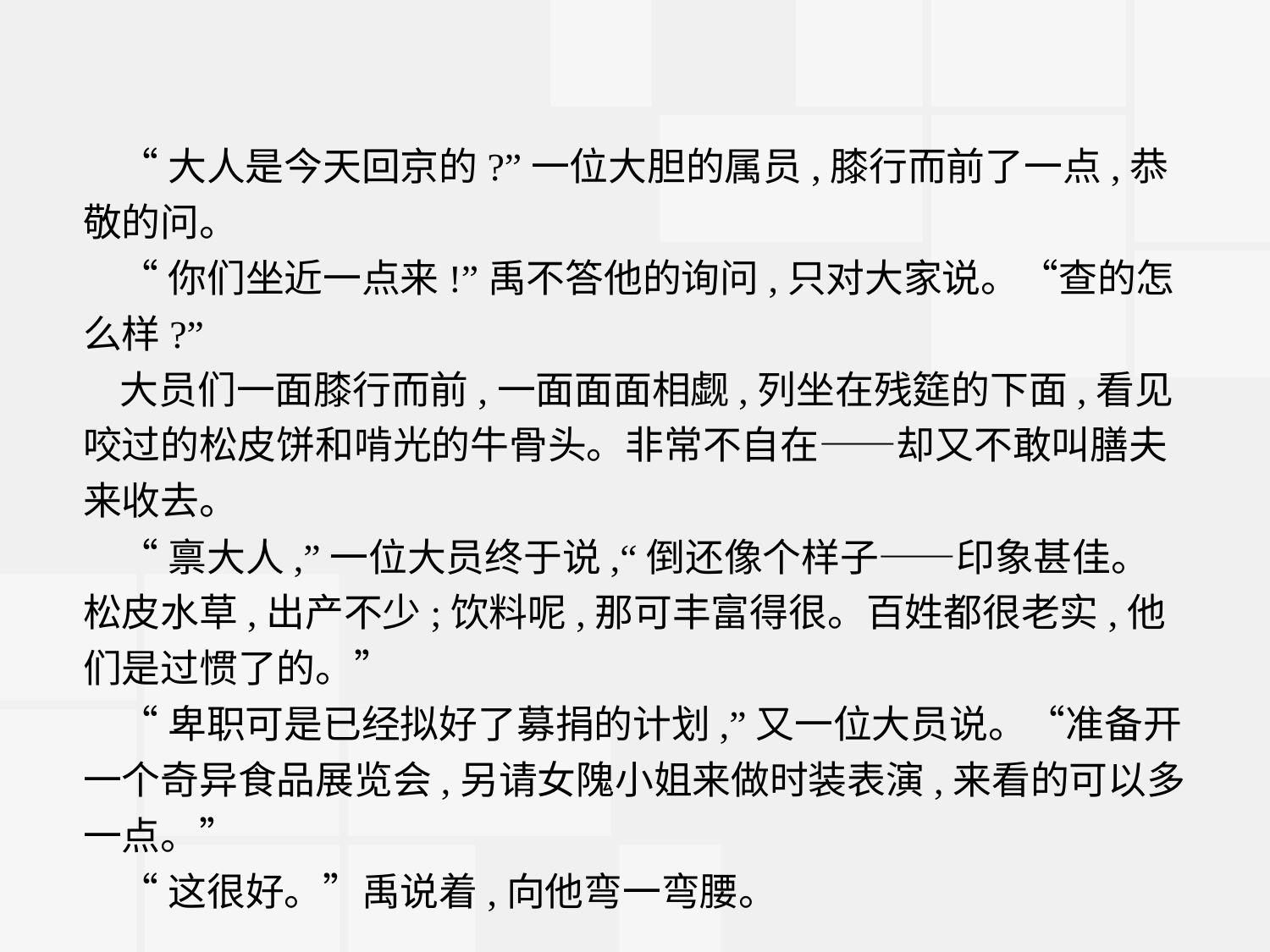

“大人是今天回京的?”一位大胆的属员,膝行而前了一点,恭敬的问。
“你们坐近一点来!”禹不答他的询问,只对大家说。“查的怎么样?”
大员们一面膝行而前,一面面面相觑,列坐在残筵的下面,看见咬过的松皮饼和啃光的牛骨头。非常不自在——却又不敢叫膳夫来收去。
“禀大人,”一位大员终于说,“倒还像个样子——印象甚佳。松皮水草,出产不少;饮料呢,那可丰富得很。百姓都很老实,他们是过惯了的。”
“卑职可是已经拟好了募捐的计划,”又一位大员说。“准备开一个奇异食品展览会,另请女隗小姐来做时装表演,来看的可以多一点。”
“这很好。”禹说着,向他弯一弯腰。